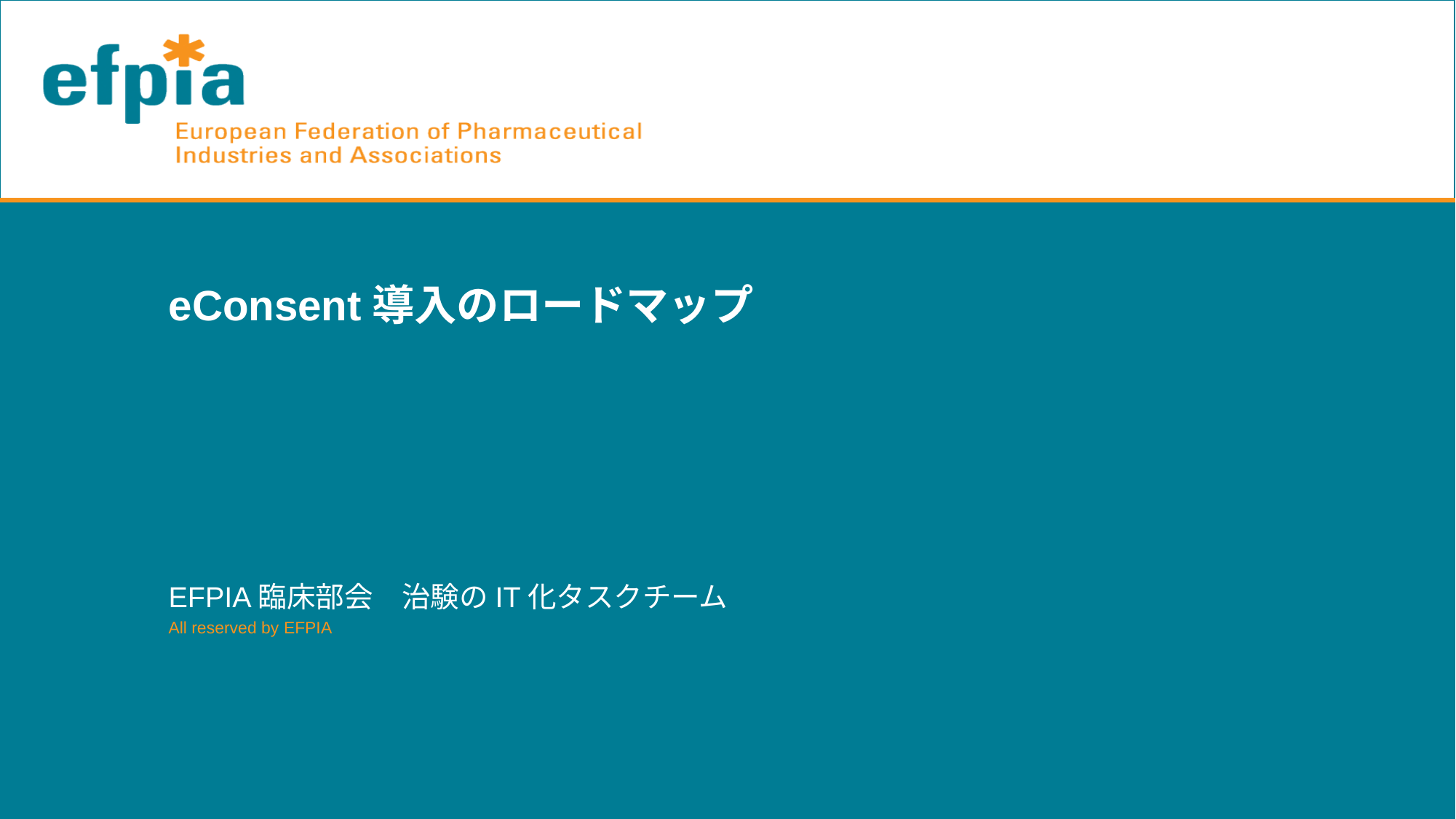

# eConsent導入のロードマップ
EFPIA臨床部会　治験のIT化タスクチーム
All reserved by EFPIA